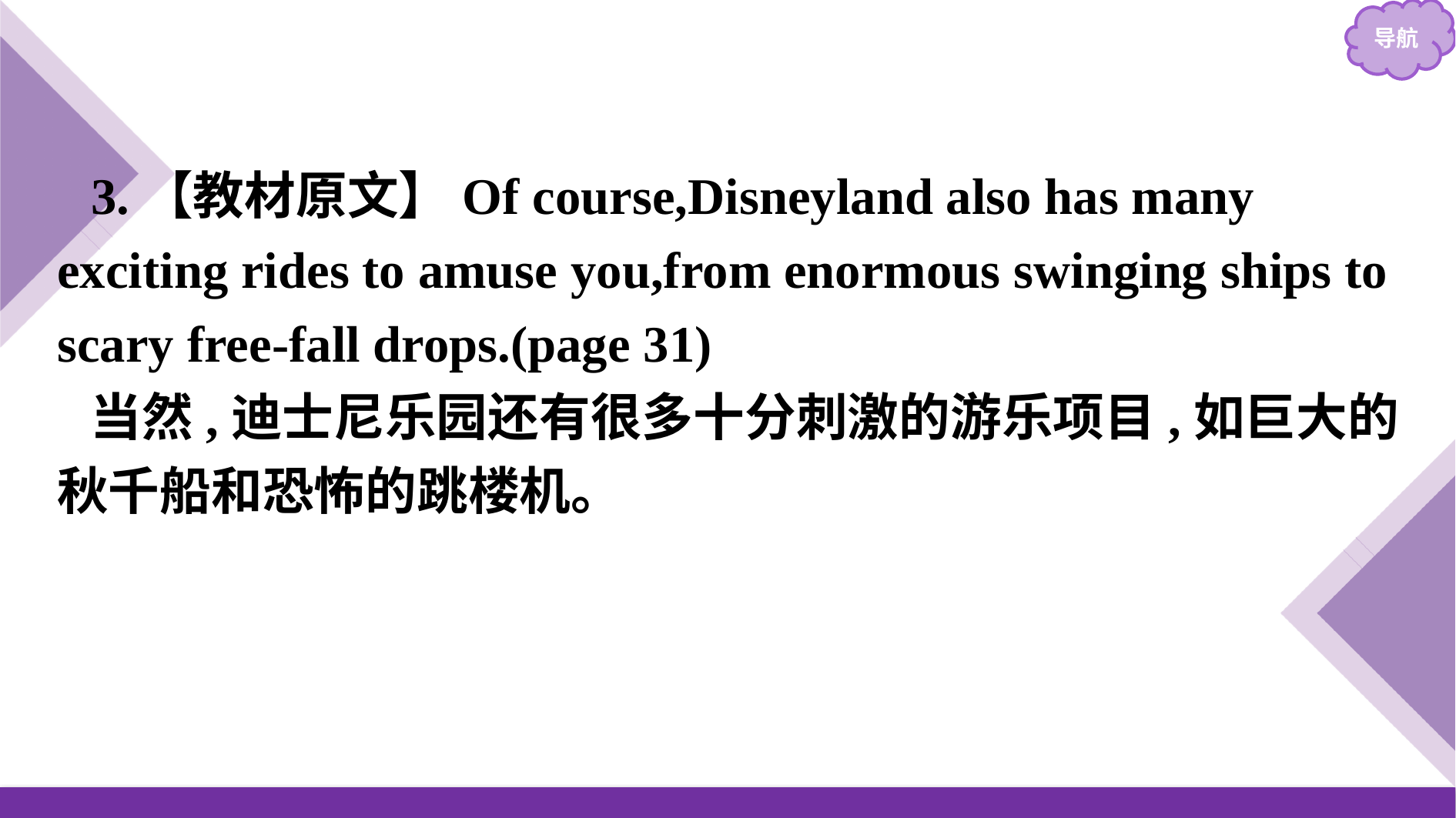

3.【教材原文】Of course,Disneyland also has many exciting rides to amuse you,from enormous swinging ships to scary free-fall drops.(page 31)
当然,迪士尼乐园还有很多十分刺激的游乐项目,如巨大的秋千船和恐怖的跳楼机。